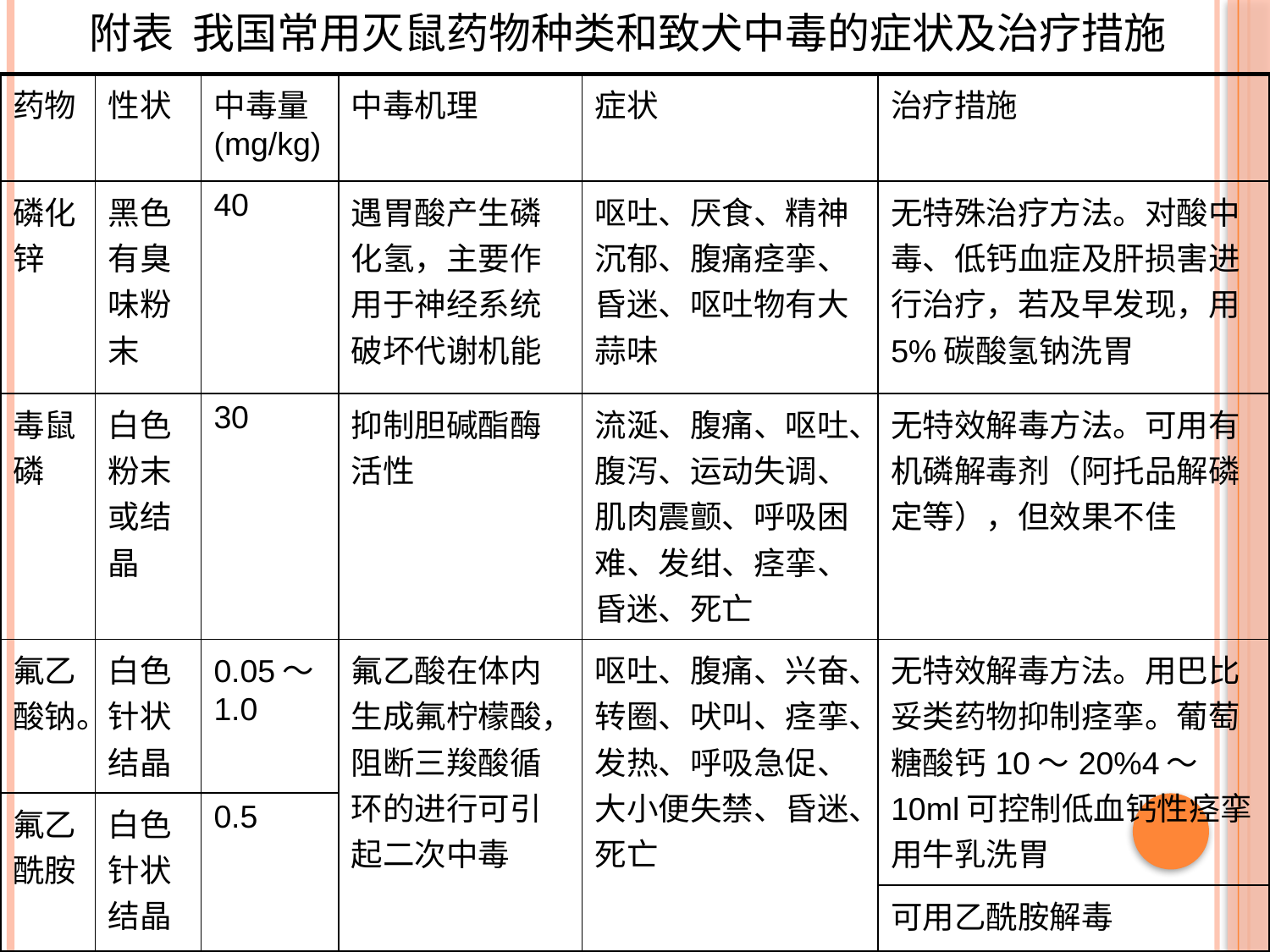

附表  我国常用灭鼠药物种类和致犬中毒的症状及治疗措施

| 药物 | 性状 | 中毒量(mg/kg) | 中毒机理 | 症状 | 治疗措施 |
| --- | --- | --- | --- | --- | --- |
| 磷化锌 | 黑色有臭味粉末 | 40 | 遇胃酸产生磷化氢，主要作用于神经系统破坏代谢机能 | 呕吐、厌食、精神沉郁、腹痛痉挛、昏迷、呕吐物有大蒜味 | 无特殊治疗方法。对酸中毒、低钙血症及肝损害进行治疗，若及早发现，用5%碳酸氢钠洗胃 |
| 毒鼠磷 | 白色粉末或结晶 | 30 | 抑制胆碱酯酶活性 | 流涎、腹痛、呕吐、腹泻、运动失调、肌肉震颤、呼吸困难、发绀、痉挛、昏迷、死亡 | 无特效解毒方法。可用有机磷解毒剂（阿托品解磷定等），但效果不佳 |
| 氟乙酸钠。 | 白色针状结晶 | 0.05～1.0 | 氟乙酸在体内生成氟柠檬酸，阻断三羧酸循环的进行可引起二次中毒 | 呕吐、腹痛、兴奋、转圈、吠叫、痉挛、发热、呼吸急促、大小便失禁、昏迷、死亡 | 无特效解毒方法。用巴比妥类药物抑制痉挛。葡萄糖酸钙10～20%4～10ml可控制低血钙性痉挛用牛乳洗胃 |
| 氟乙酰胺 | 白色针状结晶 | 0.5 |  |  |  |
|  |  |  |  |  | 可用乙酰胺解毒 |